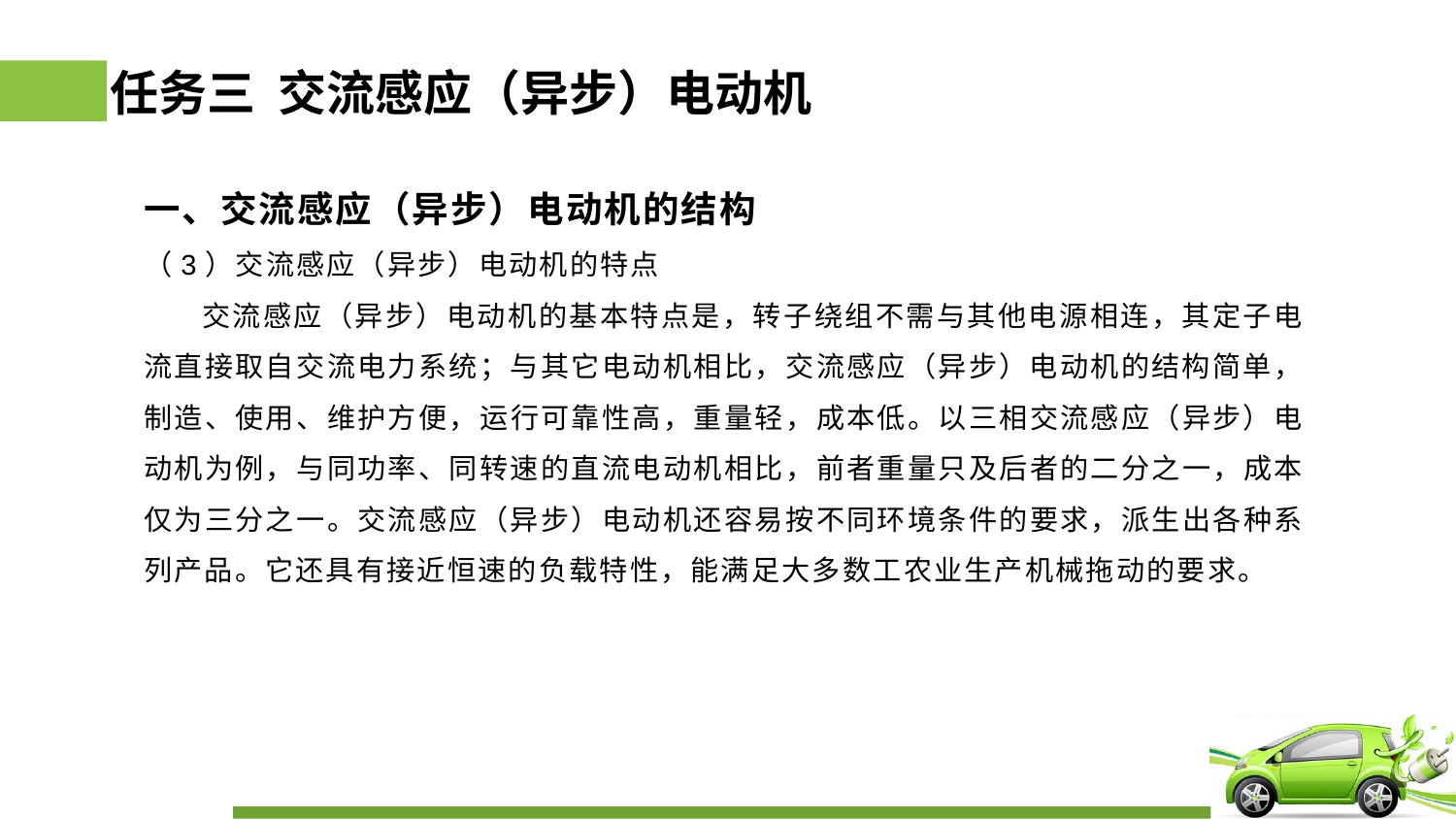

# 任务三  交流感应（异步）电动机
一、交流感应（异步）电动机的结构
（3）交流感应（异步）电动机的特点
      交流感应（异步）电动机的基本特点是，转子绕组不需与其他电源相连，其定子电流直接取自交流电力系统；与其它电动机相比，交流感应（异步）电动机的结构简单，制造、使用、维护方便，运行可靠性高，重量轻，成本低。以三相交流感应（异步）电动机为例，与同功率、同转速的直流电动机相比，前者重量只及后者的二分之一，成本仅为三分之一。交流感应（异步）电动机还容易按不同环境条件的要求，派生出各种系列产品。它还具有接近恒速的负载特性，能满足大多数工农业生产机械拖动的要求。